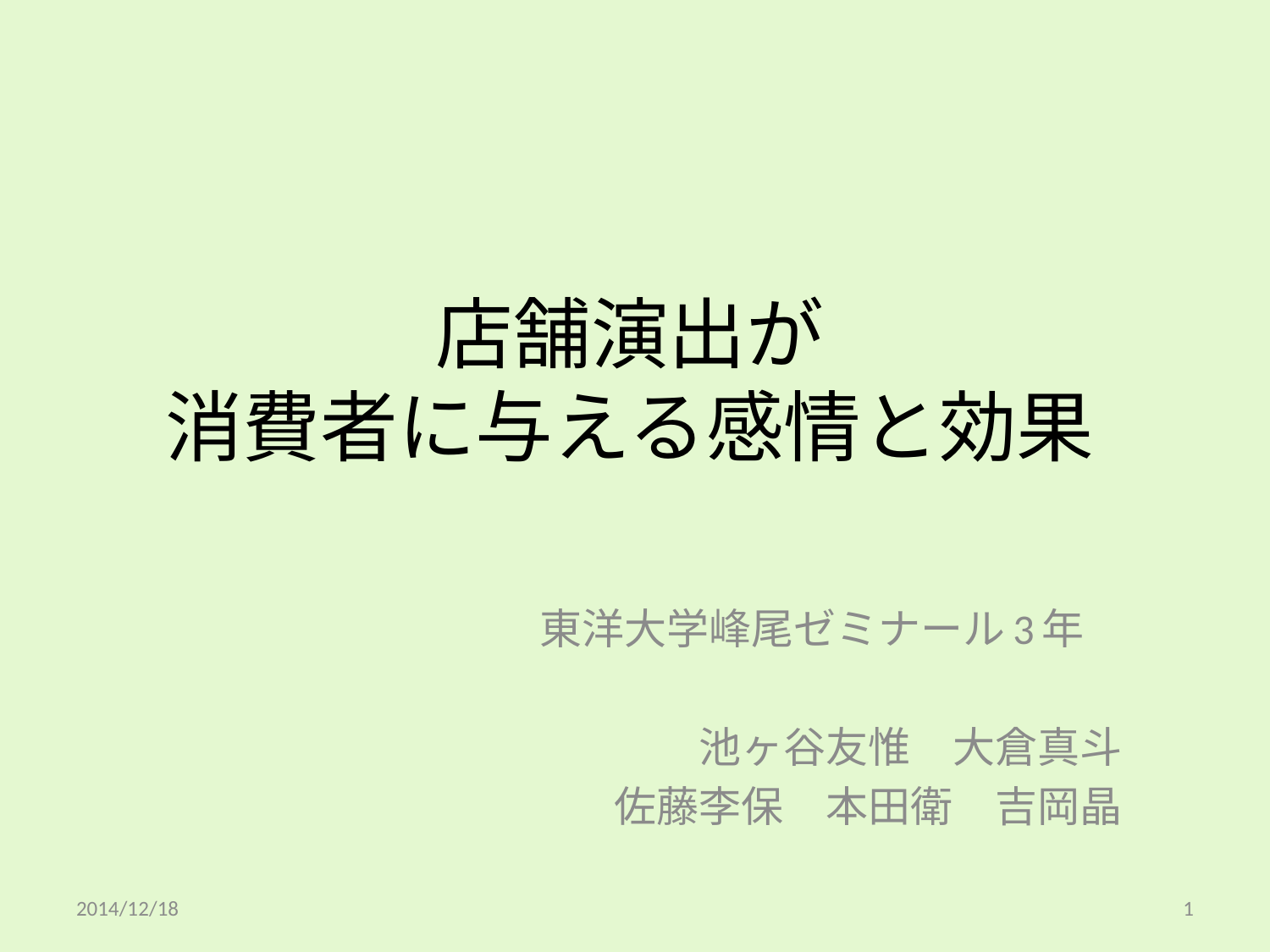

# 店舗演出が 消費者に与える感情と効果
　　　　　　東洋大学峰尾ゼミナール3年

　　　池ヶ谷友惟　大倉真斗
　佐藤李保　本田衛　吉岡晶
2014/12/18
1